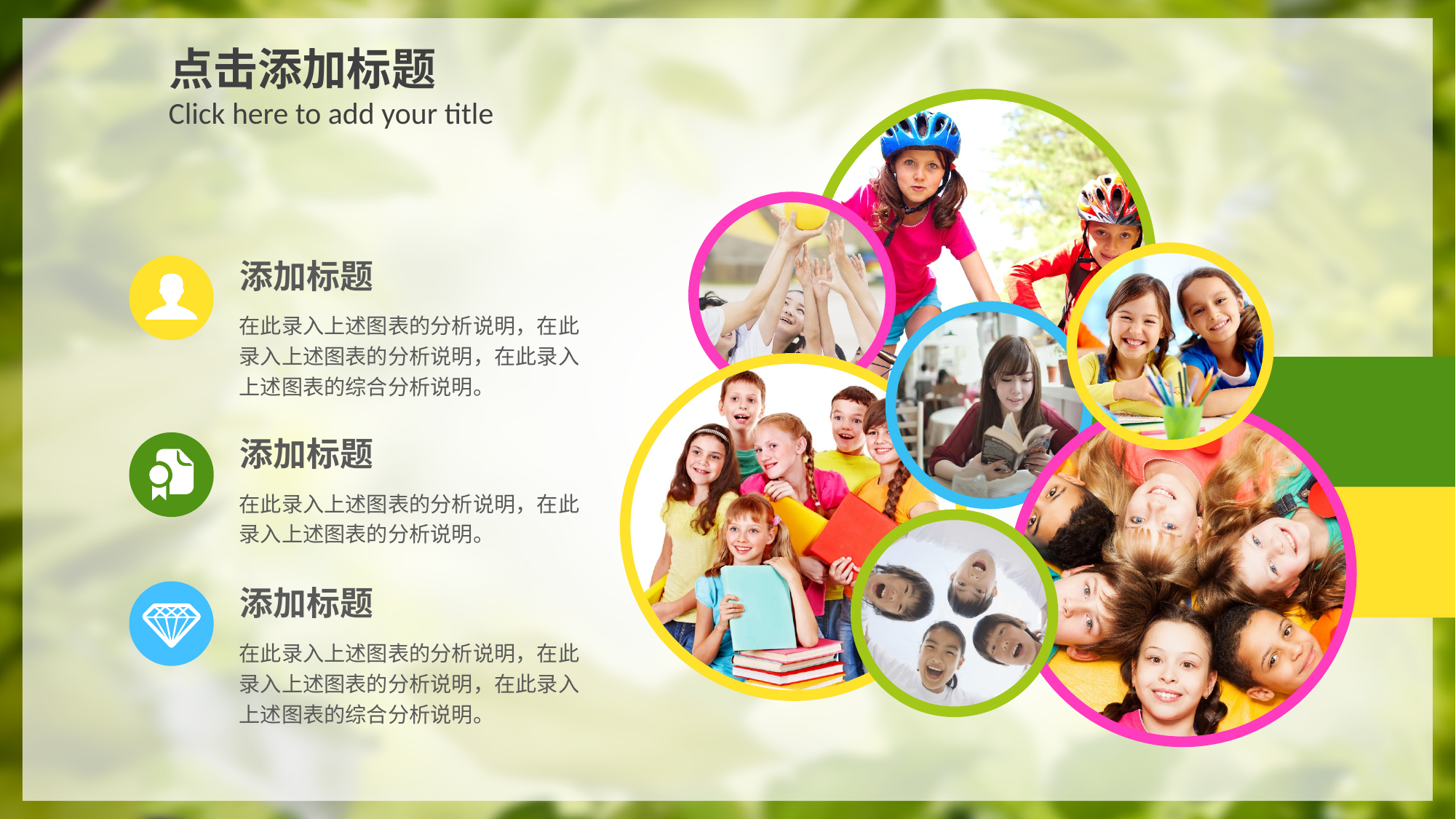

点击添加标题
Click here to add your title

添加标题

在此录入上述图表的分析说明，在此录入上述图表的分析说明，在此录入上述图表的综合分析说明。

添加标题

在此录入上述图表的分析说明，在此录入上述图表的分析说明。

添加标题

在此录入上述图表的分析说明，在此录入上述图表的分析说明，在此录入上述图表的综合分析说明。